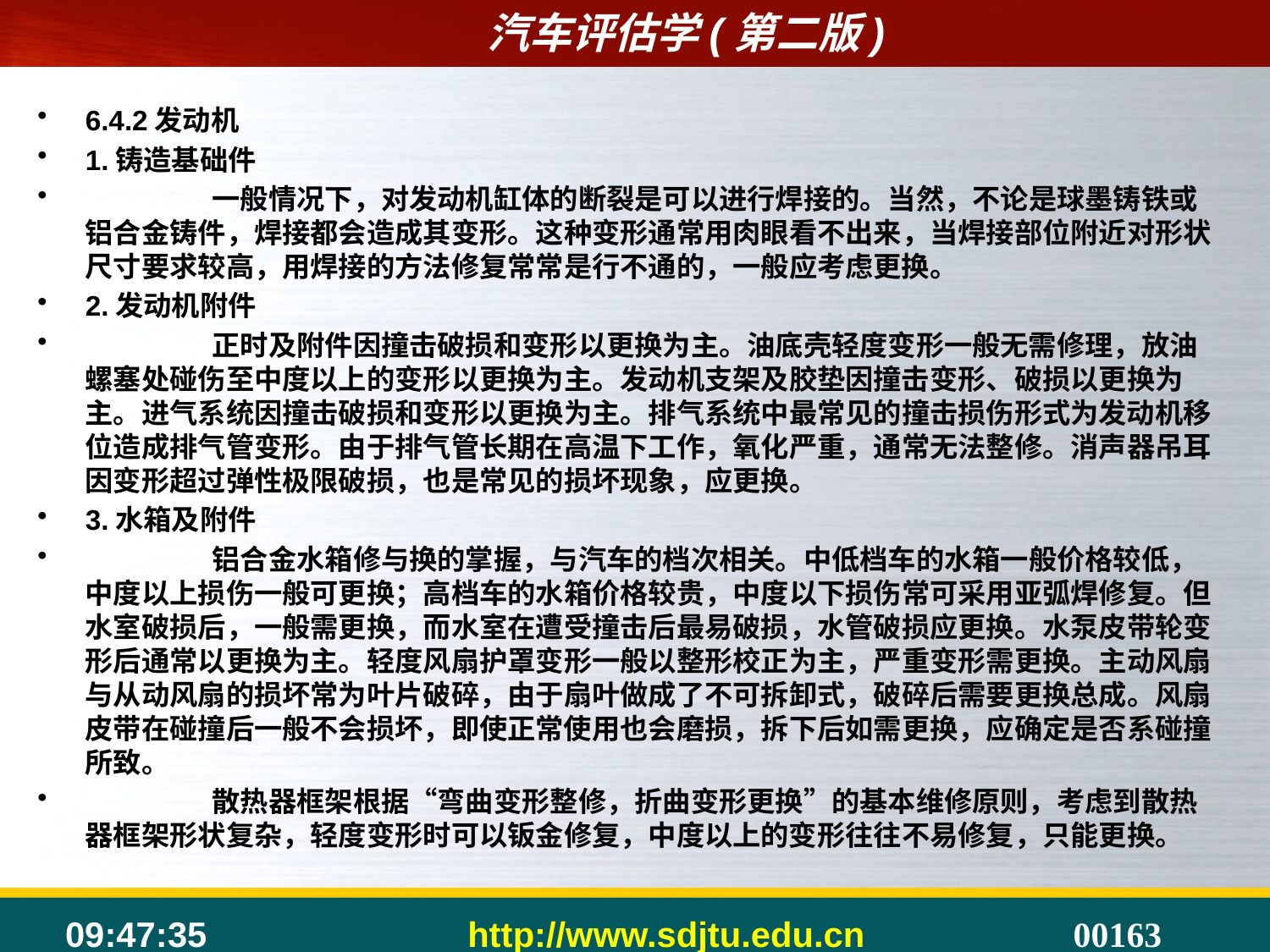

#
6.4.2发动机
1.铸造基础件
	一般情况下，对发动机缸体的断裂是可以进行焊接的。当然，不论是球墨铸铁或铝合金铸件，焊接都会造成其变形。这种变形通常用肉眼看不出来，当焊接部位附近对形状尺寸要求较高，用焊接的方法修复常常是行不通的，一般应考虑更换。
2.发动机附件
	正时及附件因撞击破损和变形以更换为主。油底壳轻度变形一般无需修理，放油螺塞处碰伤至中度以上的变形以更换为主。发动机支架及胶垫因撞击变形、破损以更换为主。进气系统因撞击破损和变形以更换为主。排气系统中最常见的撞击损伤形式为发动机移位造成排气管变形。由于排气管长期在高温下工作，氧化严重，通常无法整修。消声器吊耳因变形超过弹性极限破损，也是常见的损坏现象，应更换。
3.水箱及附件
	铝合金水箱修与换的掌握，与汽车的档次相关。中低档车的水箱一般价格较低，中度以上损伤一般可更换；高档车的水箱价格较贵，中度以下损伤常可采用亚弧焊修复。但水室破损后，一般需更换，而水室在遭受撞击后最易破损，水管破损应更换。水泵皮带轮变形后通常以更换为主。轻度风扇护罩变形一般以整形校正为主，严重变形需更换。主动风扇与从动风扇的损坏常为叶片破碎，由于扇叶做成了不可拆卸式，破碎后需要更换总成。风扇皮带在碰撞后一般不会损坏，即使正常使用也会磨损，拆下后如需更换，应确定是否系碰撞所致。
	散热器框架根据“弯曲变形整修，折曲变形更换”的基本维修原则，考虑到散热器框架形状复杂，轻度变形时可以钣金修复，中度以上的变形往往不易修复，只能更换。